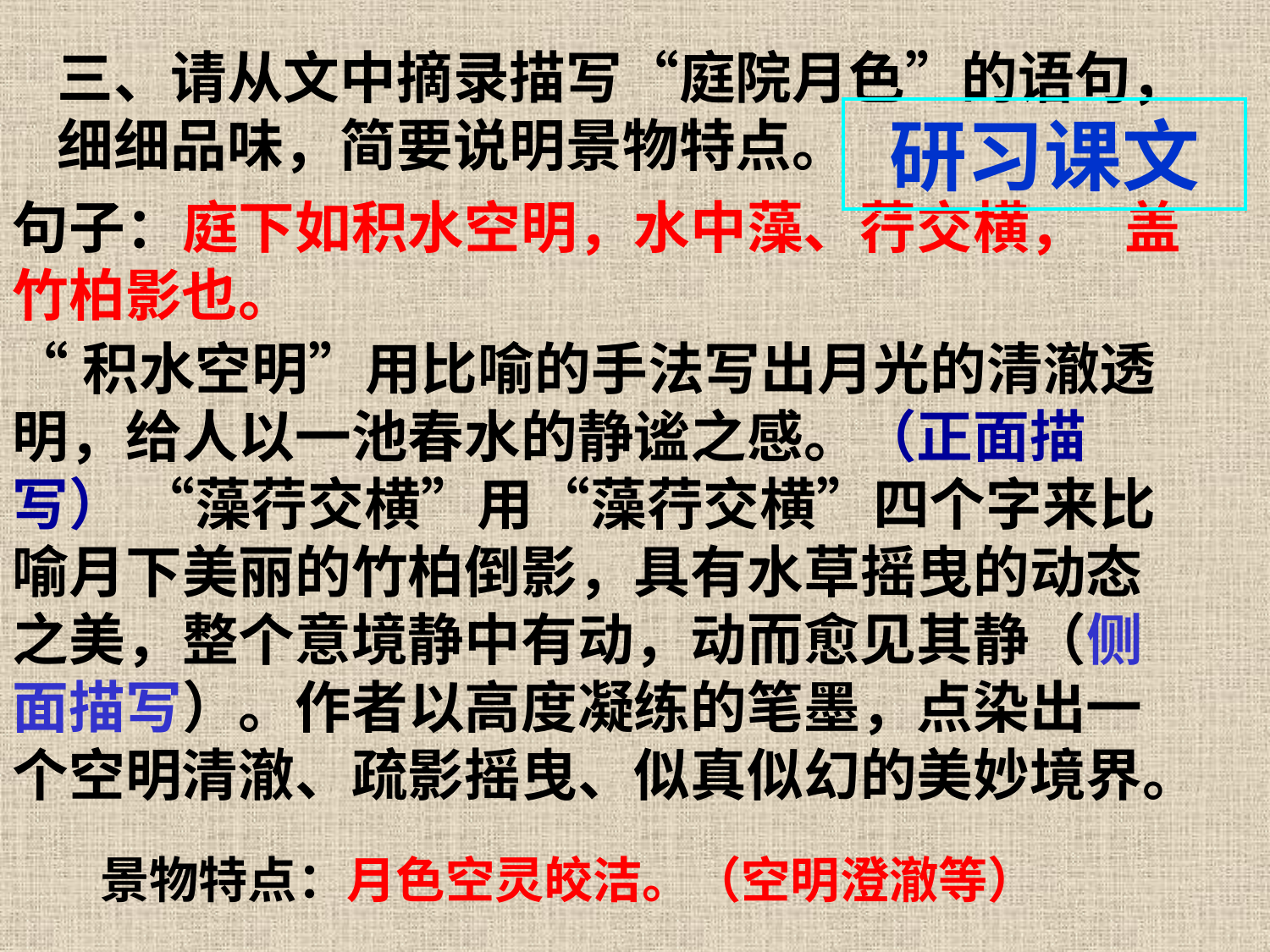

三、请从文中摘录描写“庭院月色”的语句，细细品味，简要说明景物特点。
研习课文
句子：庭下如积水空明，水中藻、荇交横，   盖竹柏影也。

“积水空明”用比喻的手法写出月光的清澈透明，给人以一池春水的静谧之感。（正面描写） “藻荇交横”用“藻荇交横”四个字来比喻月下美丽的竹柏倒影，具有水草摇曳的动态之美，整个意境静中有动，动而愈见其静（侧面描写）。作者以高度凝练的笔墨，点染出一个空明清澈、疏影摇曳、似真似幻的美妙境界。
景物特点：月色空灵皎洁。（空明澄澈等）